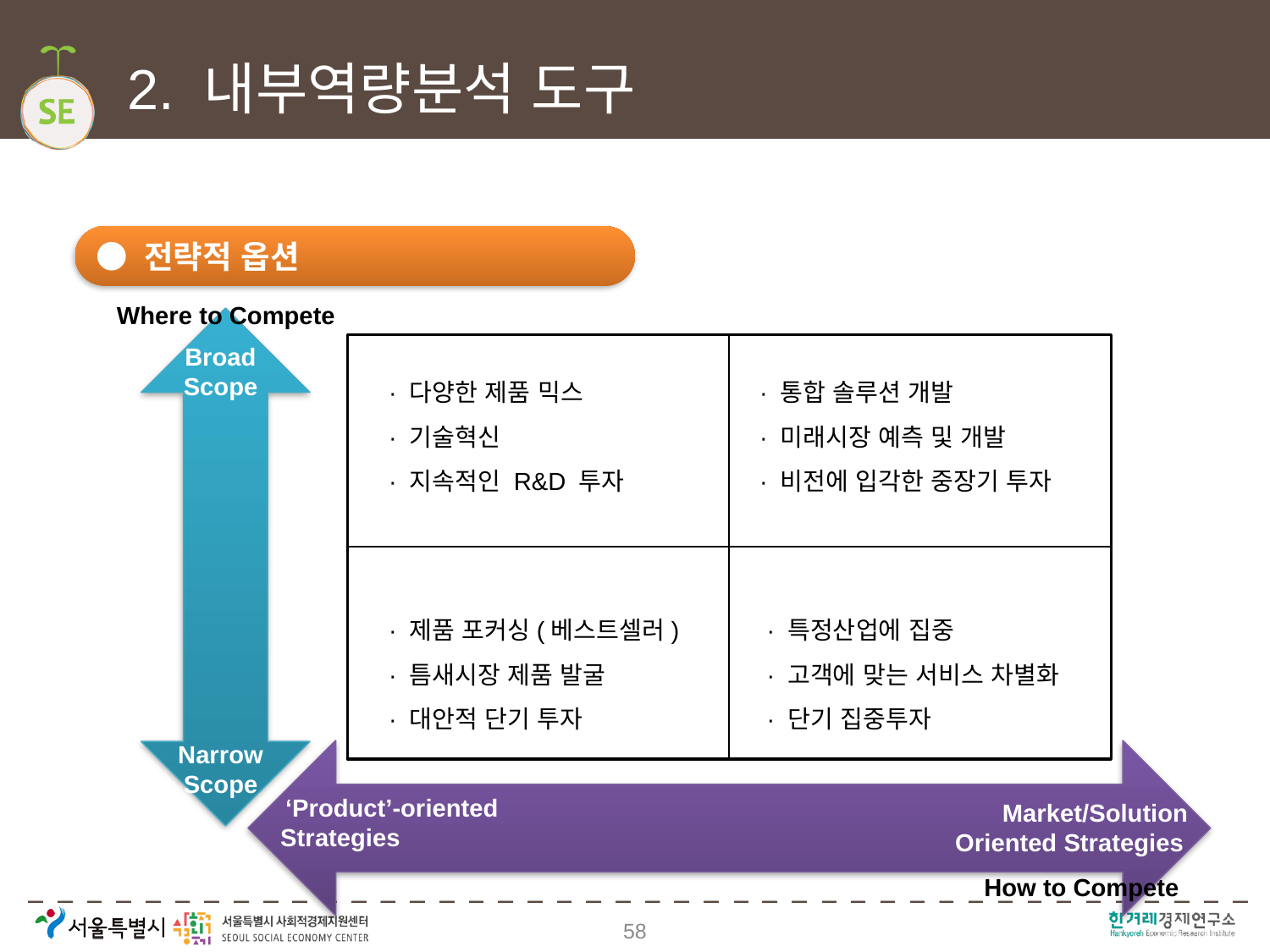

# 2. 내부역량분석 도구
● 전략적 옵션
Where to Compete

Broad
Scope

∙ 다양한 제품 믹스
∙ 기술혁신
∙ 지속적인 R&D 투자
∙ 통합 솔루션 개발
∙ 미래시장 예측 및 개발
∙ 비전에 입각한 중장기 투자
∙ 제품 포커싱(베스트셀러)
∙ 틈새시장 제품 발굴
∙ 대안적 단기 투자
∙ 특정산업에 집중
∙ 고객에 맞는 서비스 차별화
∙ 단기 집중투자
Narrow
Scope

‘Product’-oriented
Strategies
Market/Solution
Oriented Strategies
How to Compete
58